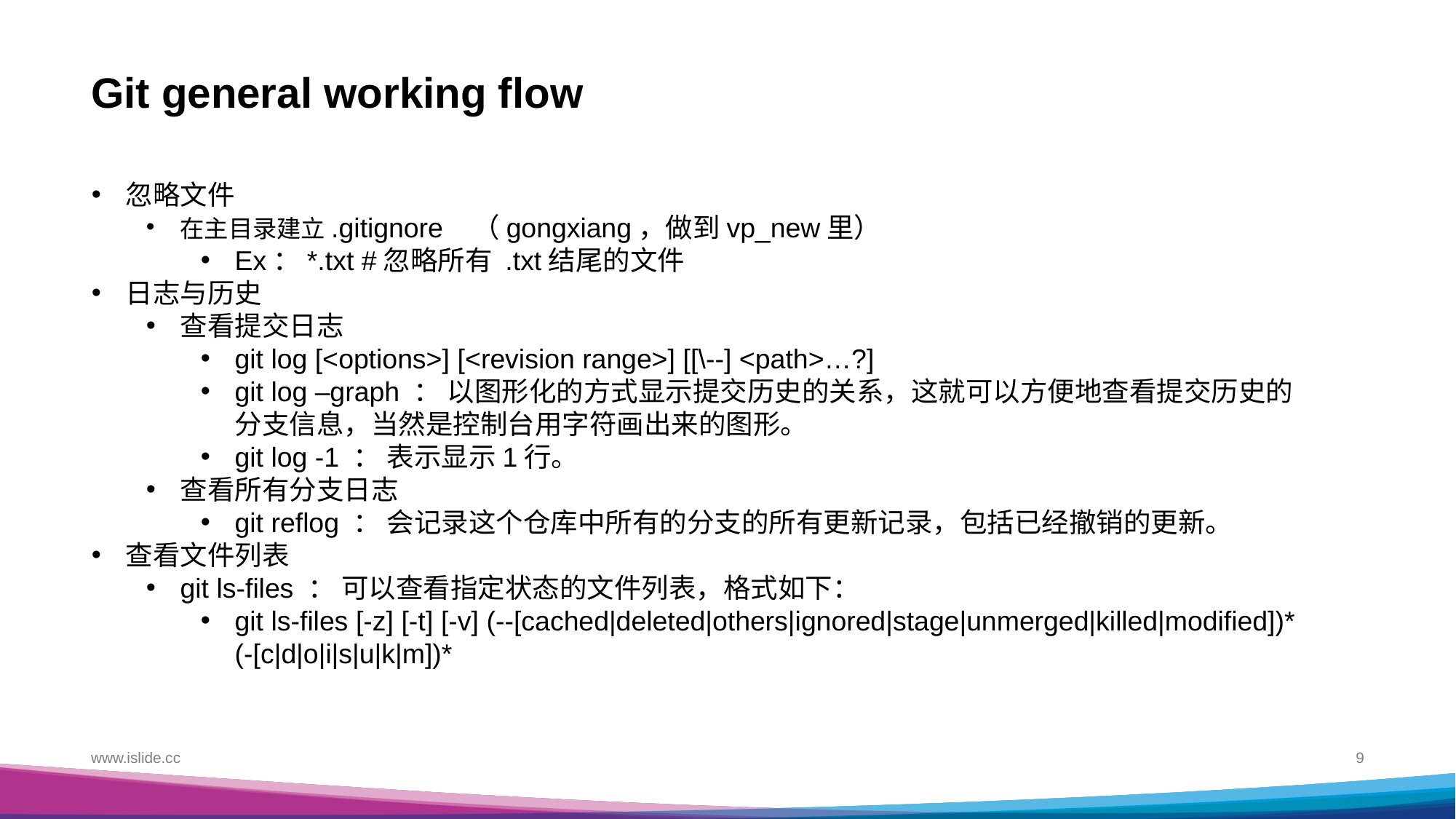

# Git general working flow

忽略文件
在主目录建立.gitignore   （gongxiang，做到vp_new里）
Ex：*.txt #忽略所有 .txt结尾的文件
日志与历史
查看提交日志
git log [<options>] [<revision range>] [[\--] <path>…?]
git log –graph ： 以图形化的方式显示提交历史的关系，这就可以方便地查看提交历史的分支信息，当然是控制台用字符画出来的图形。
git log -1 ： 表示显示1行。
查看所有分支日志
git reflog ： 会记录这个仓库中所有的分支的所有更新记录，包括已经撤销的更新。
查看文件列表
git ls-files ： 可以查看指定状态的文件列表，格式如下：
git ls-files [-z] [-t] [-v] (--[cached|deleted|others|ignored|stage|unmerged|killed|modified])* (-[c|d|o|i|s|u|k|m])*

www.islide.cc
9